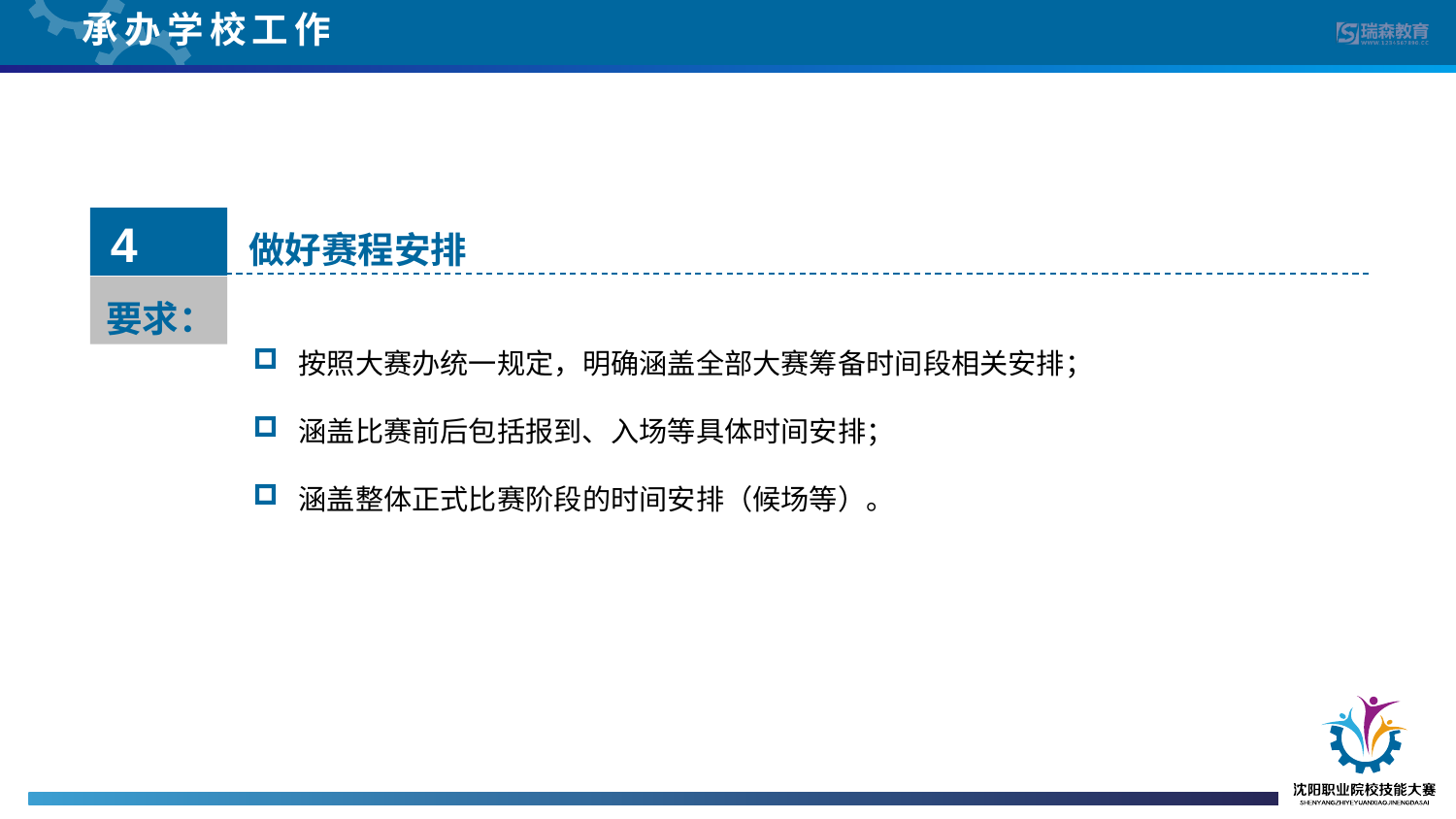

承办学校工作
4
做好赛程安排

 要求：

按照大赛办统一规定，明确涵盖全部大赛筹备时间段相关安排；
涵盖比赛前后包括报到、入场等具体时间安排；
涵盖整体正式比赛阶段的时间安排（候场等）。